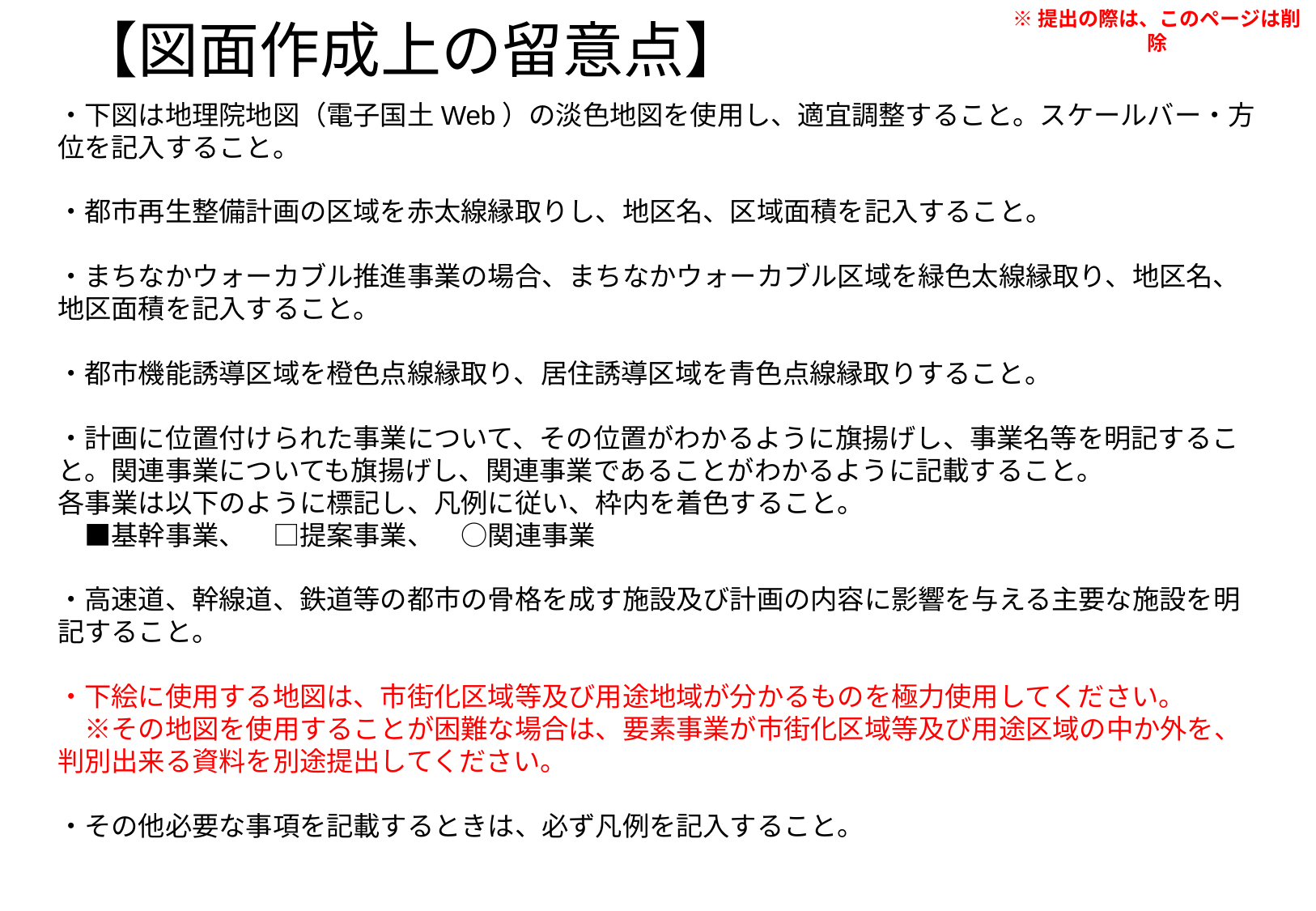

※提出の際は、このページは削除
【図面作成上の留意点】
・下図は地理院地図（電子国土Web）の淡色地図を使用し、適宜調整すること。スケールバー・方位を記入すること。

・都市再生整備計画の区域を赤太線縁取りし、地区名、区域面積を記入すること。

・まちなかウォーカブル推進事業の場合、まちなかウォーカブル区域を緑色太線縁取り、地区名、地区面積を記入すること。

・都市機能誘導区域を橙色点線縁取り、居住誘導区域を青色点線縁取りすること。

・計画に位置付けられた事業について、その位置がわかるように旗揚げし、事業名等を明記すること。関連事業についても旗揚げし、関連事業であることがわかるように記載すること。
各事業は以下のように標記し、凡例に従い、枠内を着色すること。
　■基幹事業、　□提案事業、　○関連事業

・高速道、幹線道、鉄道等の都市の骨格を成す施設及び計画の内容に影響を与える主要な施設を明記すること。

・下絵に使用する地図は、市街化区域等及び用途地域が分かるものを極力使用してください。
　※その地図を使用することが困難な場合は、要素事業が市街化区域等及び用途区域の中か外を、判別出来る資料を別途提出してください。

・その他必要な事項を記載するときは、必ず凡例を記入すること。